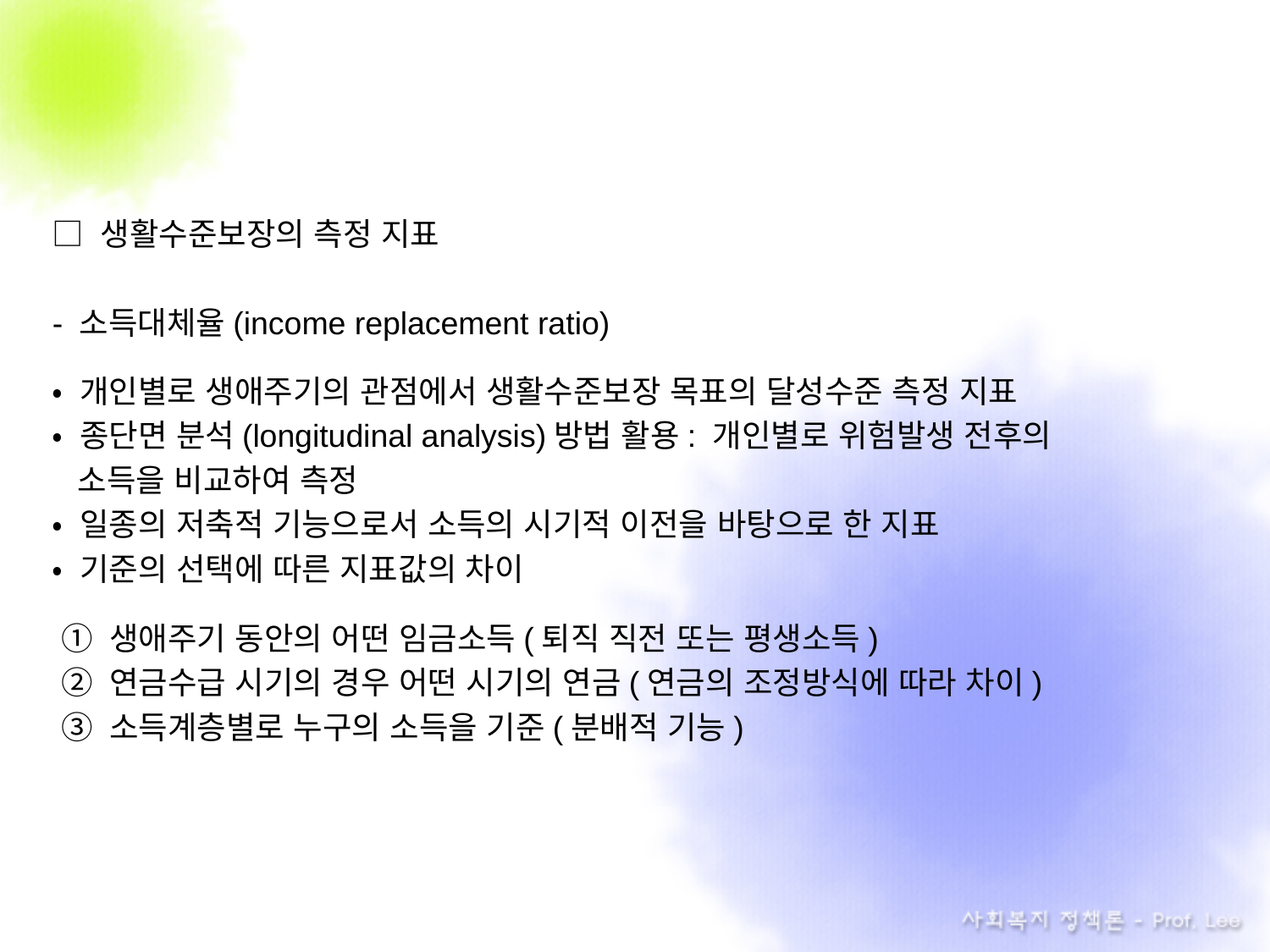

□ 생활수준보장의 측정 지표

- 소득대체율(income replacement ratio)

• 개인별로 생애주기의 관점에서 생활수준보장 목표의 달성수준 측정 지표
• 종단면 분석(longitudinal analysis)방법 활용: 개인별로 위험발생 전후의
  소득을 비교하여 측정
• 일종의 저축적 기능으로서 소득의 시기적 이전을 바탕으로 한 지표
• 기준의 선택에 따른 지표값의 차이

 ① 생애주기 동안의 어떤 임금소득(퇴직 직전 또는 평생소득)
 ② 연금수급 시기의 경우 어떤 시기의 연금(연금의 조정방식에 따라 차이)
 ③ 소득계층별로 누구의 소득을 기준(분배적 기능)